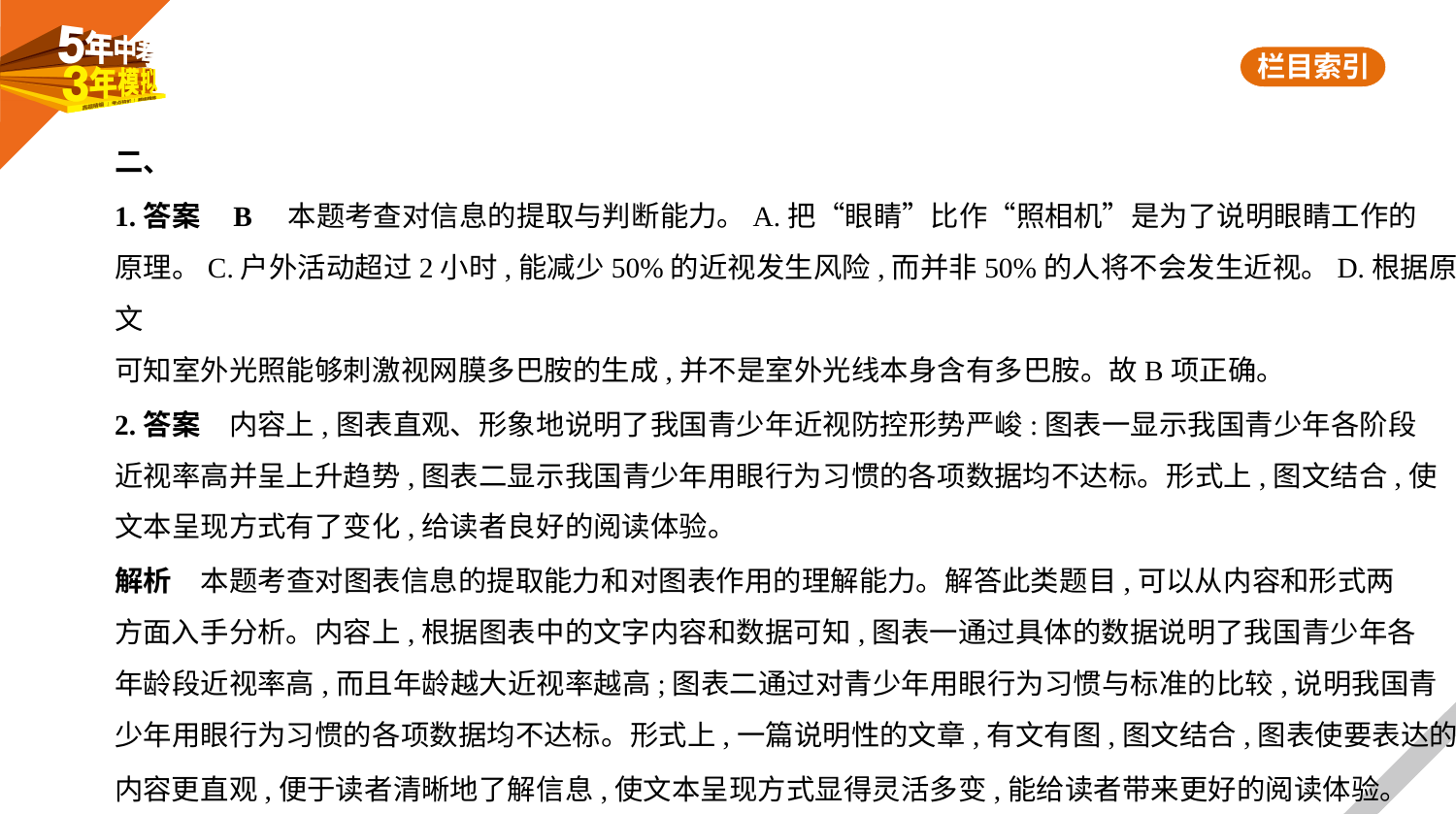

二、
1.答案    B　本题考查对信息的提取与判断能力。A.把“眼睛”比作“照相机”是为了说明眼睛工作的
原理。C.户外活动超过2小时,能减少50%的近视发生风险,而并非50%的人将不会发生近视。D.根据原文
可知室外光照能够刺激视网膜多巴胺的生成,并不是室外光线本身含有多巴胺。故B项正确。
2.答案　内容上,图表直观、形象地说明了我国青少年近视防控形势严峻:图表一显示我国青少年各阶段
近视率高并呈上升趋势,图表二显示我国青少年用眼行为习惯的各项数据均不达标。形式上,图文结合,使
文本呈现方式有了变化,给读者良好的阅读体验。
解析　本题考查对图表信息的提取能力和对图表作用的理解能力。解答此类题目,可以从内容和形式两
方面入手分析。内容上,根据图表中的文字内容和数据可知,图表一通过具体的数据说明了我国青少年各
年龄段近视率高,而且年龄越大近视率越高;图表二通过对青少年用眼行为习惯与标准的比较,说明我国青
少年用眼行为习惯的各项数据均不达标。形式上,一篇说明性的文章,有文有图,图文结合,图表使要表达的
内容更直观,便于读者清晰地了解信息,使文本呈现方式显得灵活多变,能给读者带来更好的阅读体验。